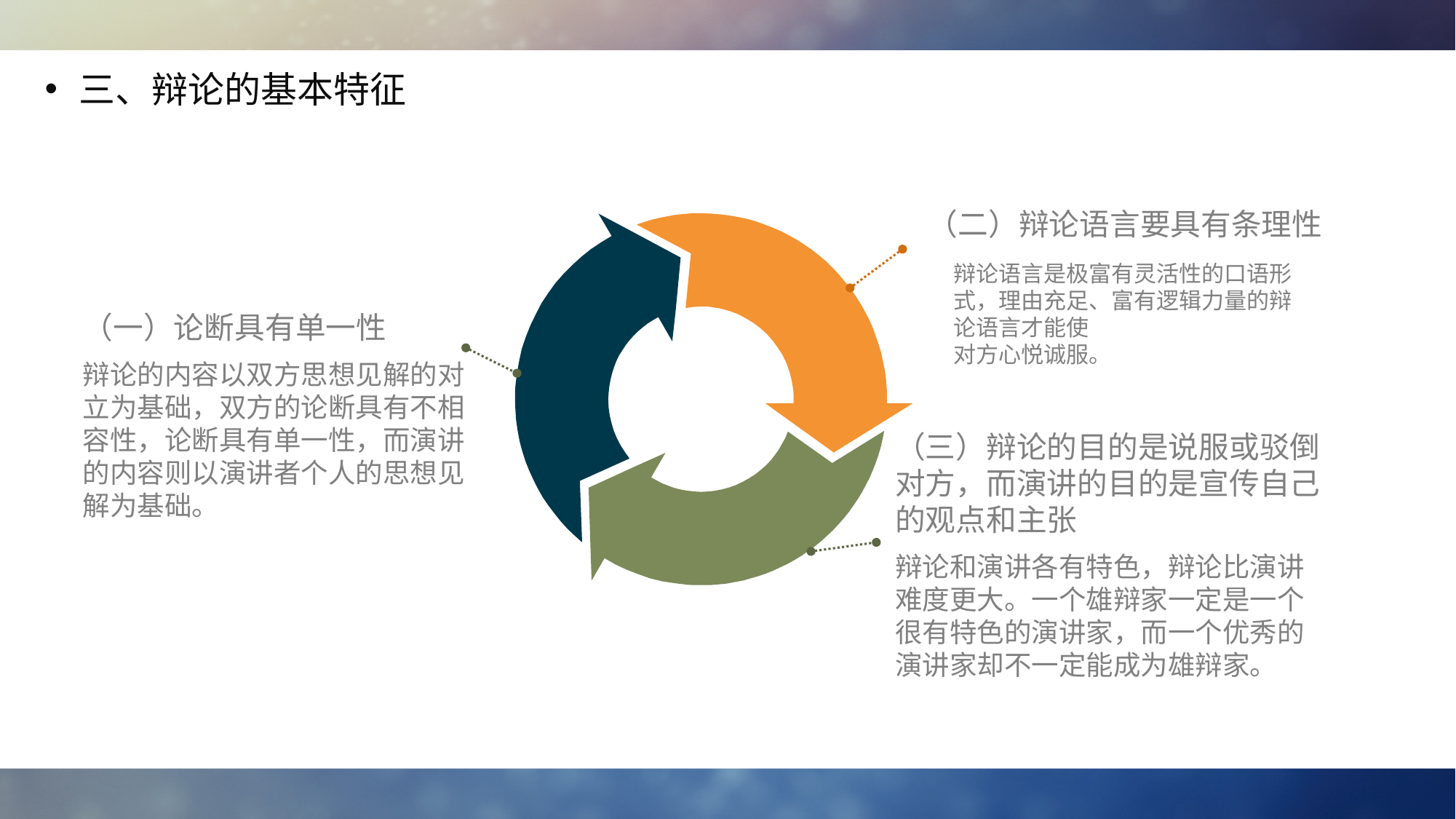

三、辩论的基本特征
（二）辩论语言要具有条理性

辩论语言是极富有灵活性的口语形式，理由充足、富有逻辑力量的辩论语言才能使
对方心悦诚服。
（一）论断具有单一性
辩论的内容以双方思想见解的对立为基础，双方的论断具有不相容性，论断具有单一性，而演讲的内容则以演讲者个人的思想见解为基础。
（三）辩论的目的是说服或驳倒对方，而演讲的目的是宣传自己的观点和主张

辩论和演讲各有特色，辩论比演讲难度更大。一个雄辩家一定是一个很有特色的演讲家，而一个优秀的演讲家却不一定能成为雄辩家。